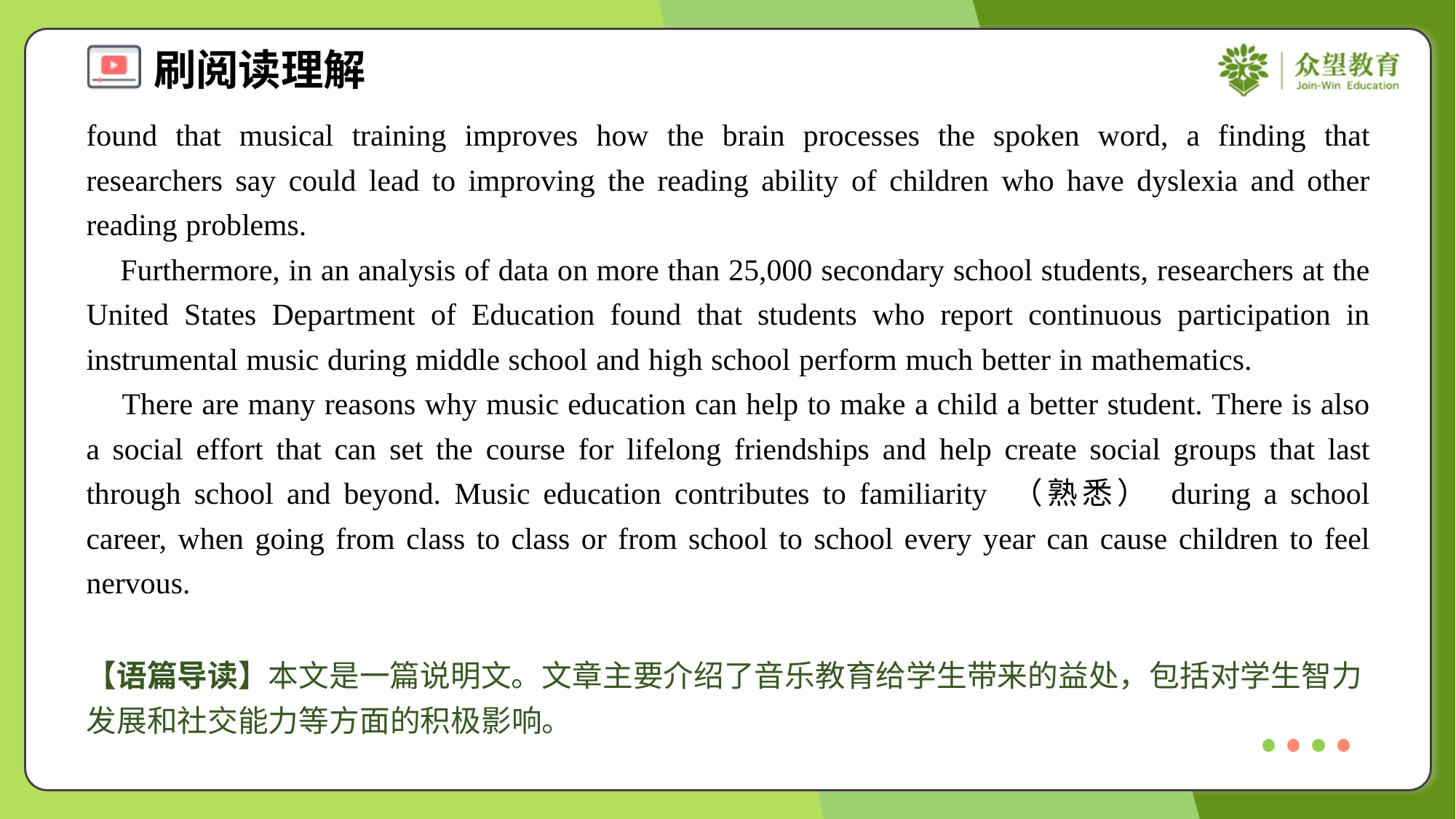

found that musical training improves how the brain processes the spoken word, a finding that researchers say could lead to improving the reading ability of children who have dyslexia and other reading problems.
    Furthermore, in an analysis of data on more than 25,000 secondary school students, researchers at the United States Department of Education found that students who report continuous participation in instrumental music during middle school and high school perform much better in mathematics.
    There are many reasons why music education can help to make a child a better student. There is also a social effort that can set the course for lifelong friendships and help create social groups that last through school and beyond. Music education contributes to familiarity （熟悉） during a school career, when going from class to class or from school to school every year can cause children to feel nervous.
【语篇导读】本文是一篇说明文。文章主要介绍了音乐教育给学生带来的益处，包括对学生智力发展和社交能力等方面的积极影响。